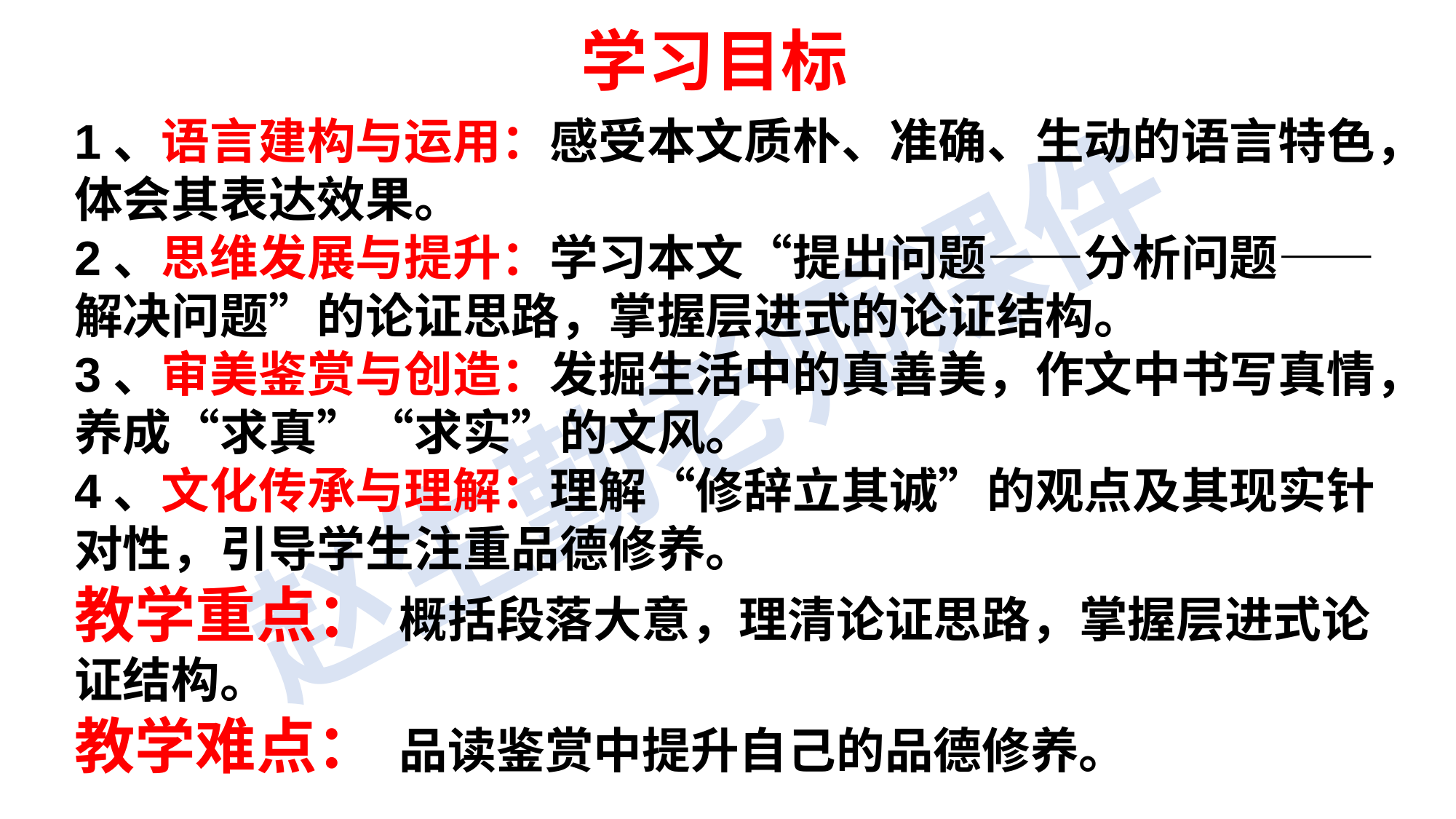

学习目标
1、语言建构与运用：感受本文质朴、准确、生动的语言特色，体会其表达效果。
2、思维发展与提升：学习本文“提出问题——分析问题——解决问题”的论证思路，掌握层进式的论证结构。
3、审美鉴赏与创造：发掘生活中的真善美，作文中书写真情，养成“求真”“求实”的文风。
4、文化传承与理解：理解“修辞立其诚”的观点及其现实针对性，引导学生注重品德修养。
教学重点：  概括段落大意，理清论证思路，掌握层进式论证结构。
教学难点：  品读鉴赏中提升自己的品德修养。